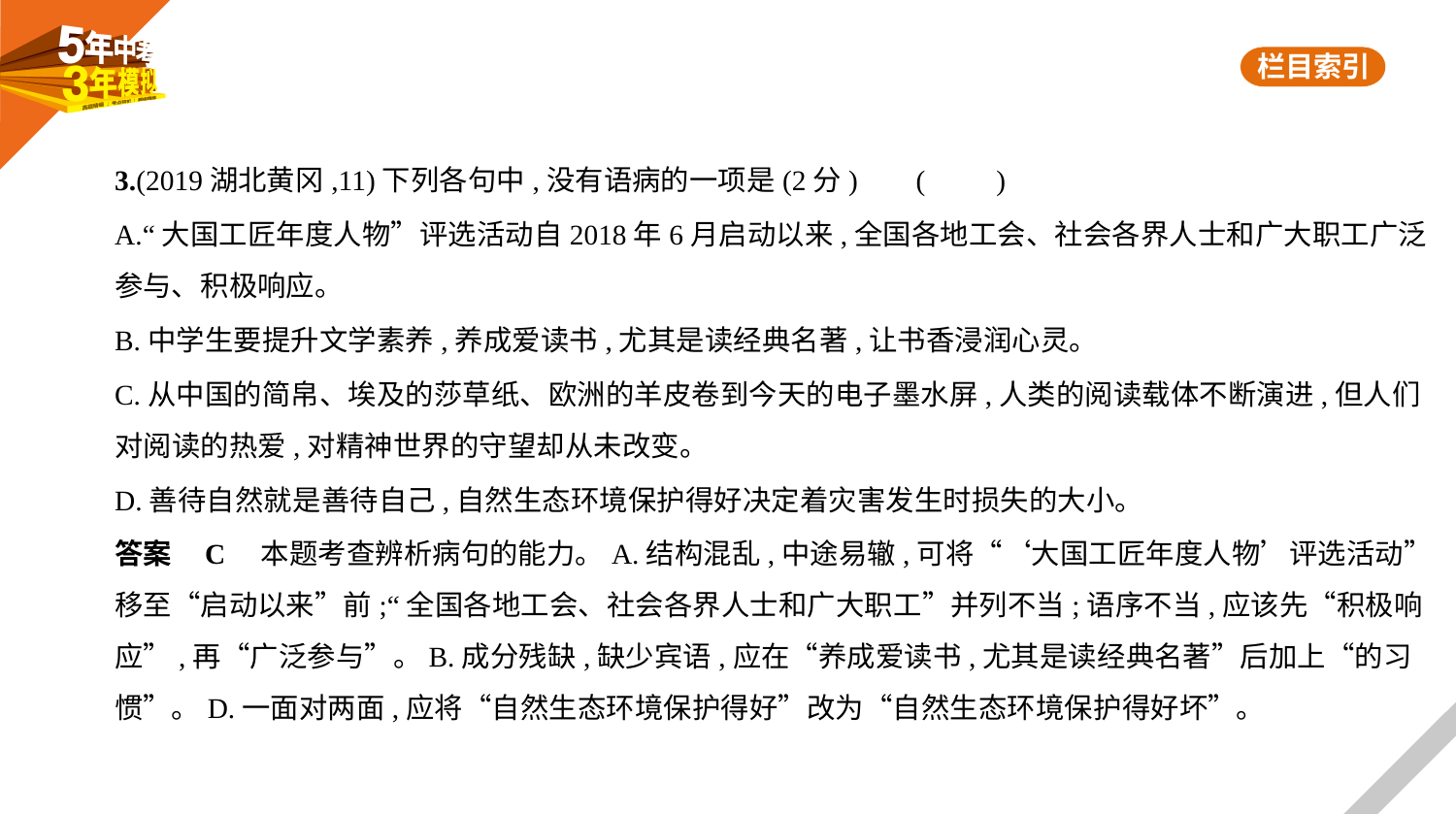

3.(2019湖北黄冈,11)下列各句中,没有语病的一项是(2分)     (　　)
A.“大国工匠年度人物”评选活动自2018年6月启动以来,全国各地工会、社会各界人士和广大职工广泛
参与、积极响应。
B.中学生要提升文学素养,养成爱读书,尤其是读经典名著,让书香浸润心灵。
C.从中国的简帛、埃及的莎草纸、欧洲的羊皮卷到今天的电子墨水屏,人类的阅读载体不断演进,但人们
对阅读的热爱,对精神世界的守望却从未改变。
D.善待自然就是善待自己,自然生态环境保护得好决定着灾害发生时损失的大小。
答案    C　本题考查辨析病句的能力。A.结构混乱,中途易辙,可将“‘大国工匠年度人物’评选活动”
移至“启动以来”前;“全国各地工会、社会各界人士和广大职工”并列不当;语序不当,应该先“积极响
应”,再“广泛参与”。B.成分残缺,缺少宾语,应在“养成爱读书,尤其是读经典名著”后加上“的习
惯”。D.一面对两面,应将“自然生态环境保护得好”改为“自然生态环境保护得好坏”。